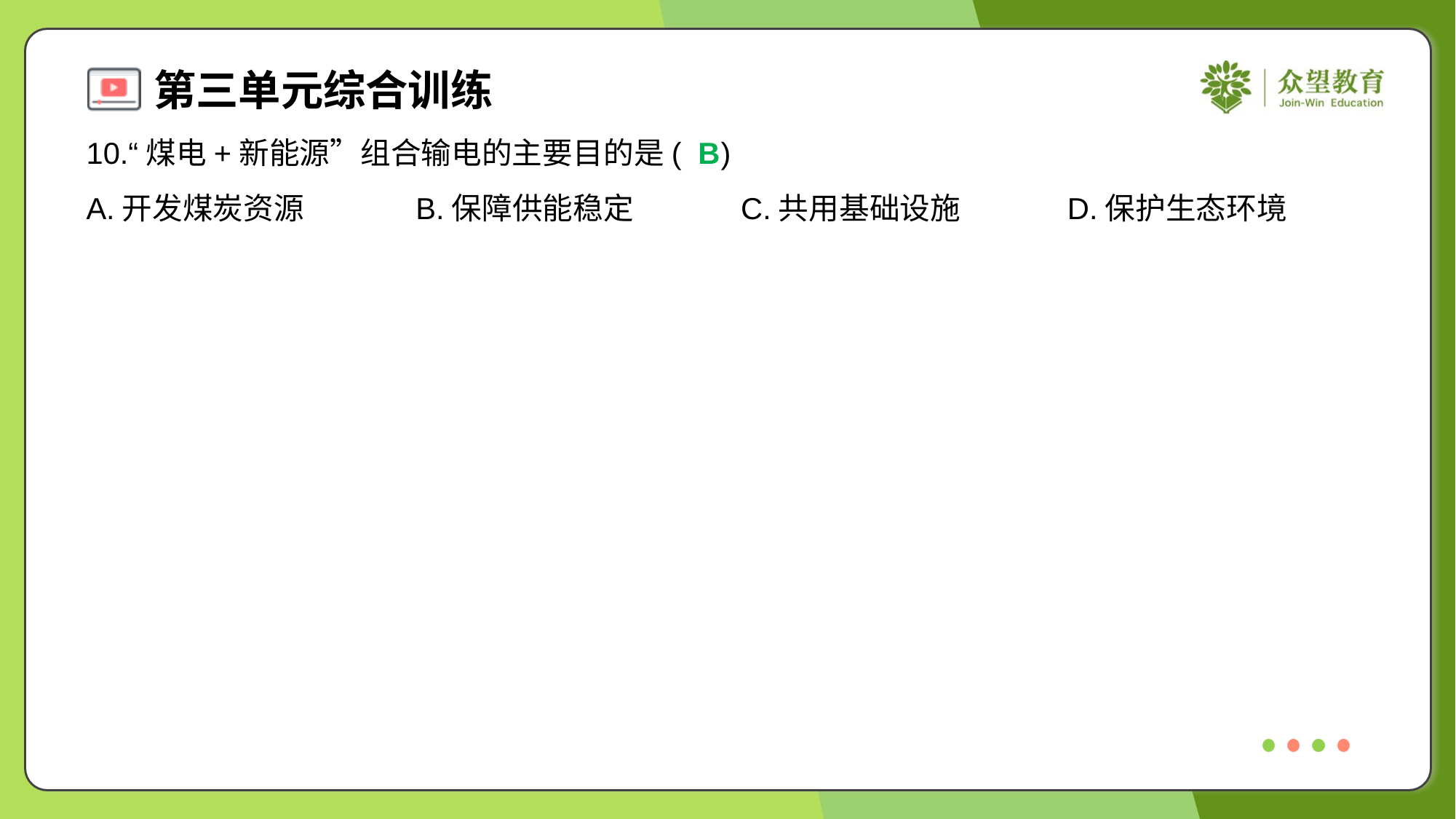

10.“煤电+新能源”组合输电的主要目的是(     )
B
A.开发煤炭资源	B.保障供能稳定	C.共用基础设施	D.保护生态环境